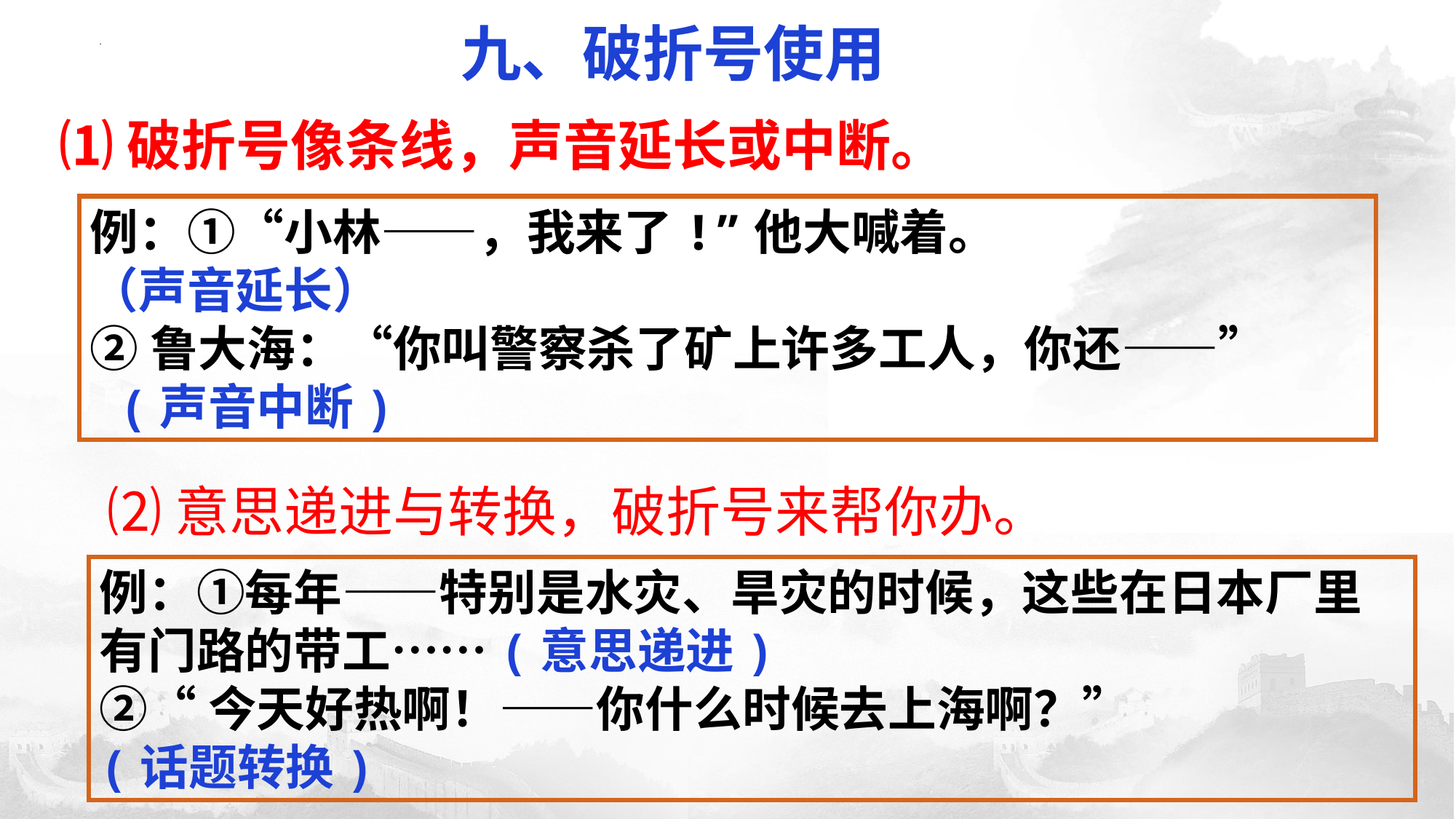

九、破折号使用
⑴破折号像条线，声音延长或中断。
例：①“小林——，我来了!”他大喊着。
（声音延长）
②鲁大海：“你叫警察杀了矿上许多工人，你还——”
 (声音中断)
⑵意思递进与转换，破折号来帮你办。
例：①每年——特别是水灾、旱灾的时候，这些在日本厂里有门路的带工……(意思递进)
②“今天好热啊！——你什么时候去上海啊？”
(话题转换)